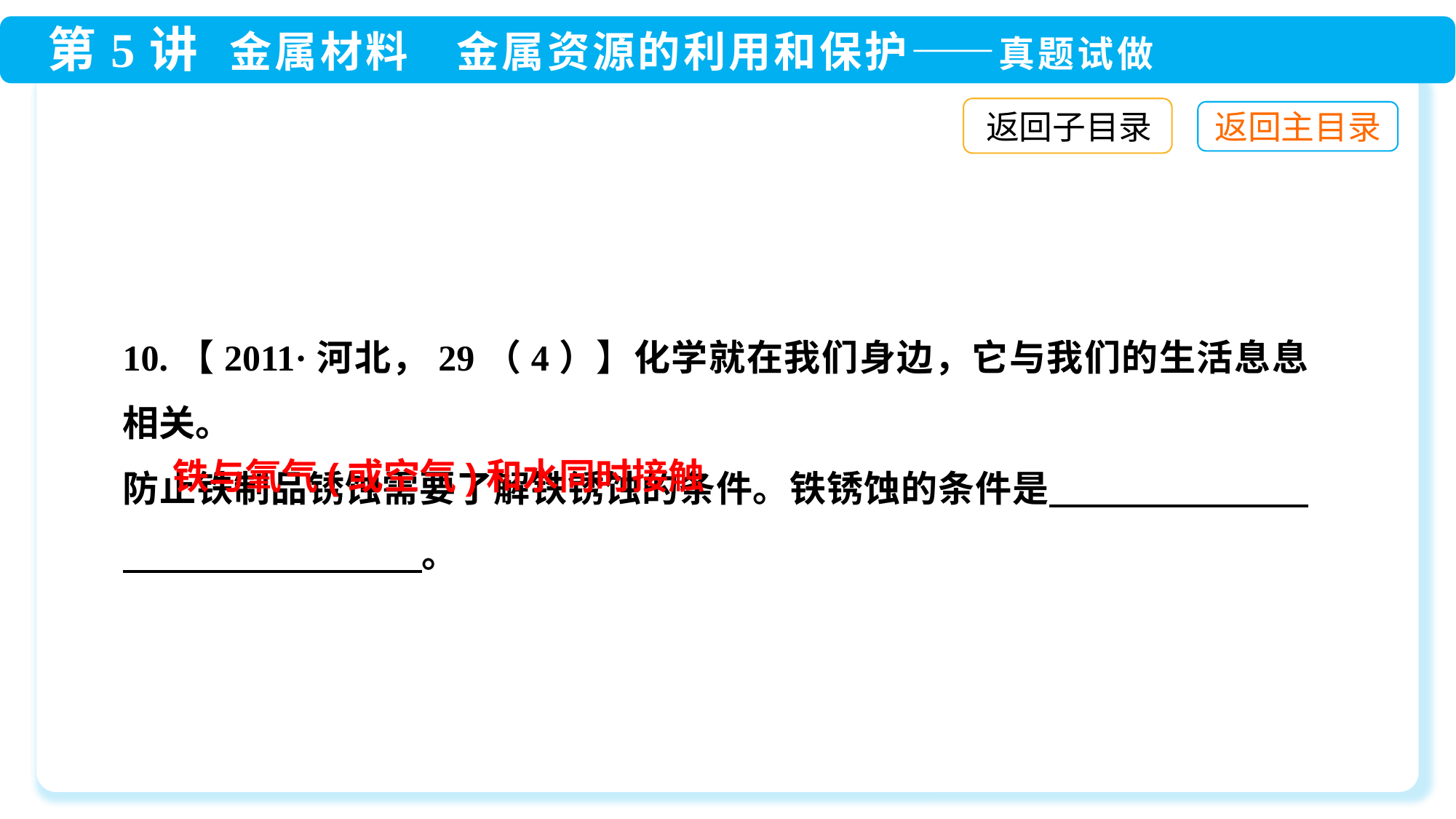

返回子目录

10.【2011·河北，29（4）】化学就在我们身边，它与我们的生活息息相关。
防止铁制品锈蚀需要了解铁锈蚀的条件。铁锈蚀的条件是　　　　　　　　　　　　　　 　。
铁与氧气(或空气)和水同时接触